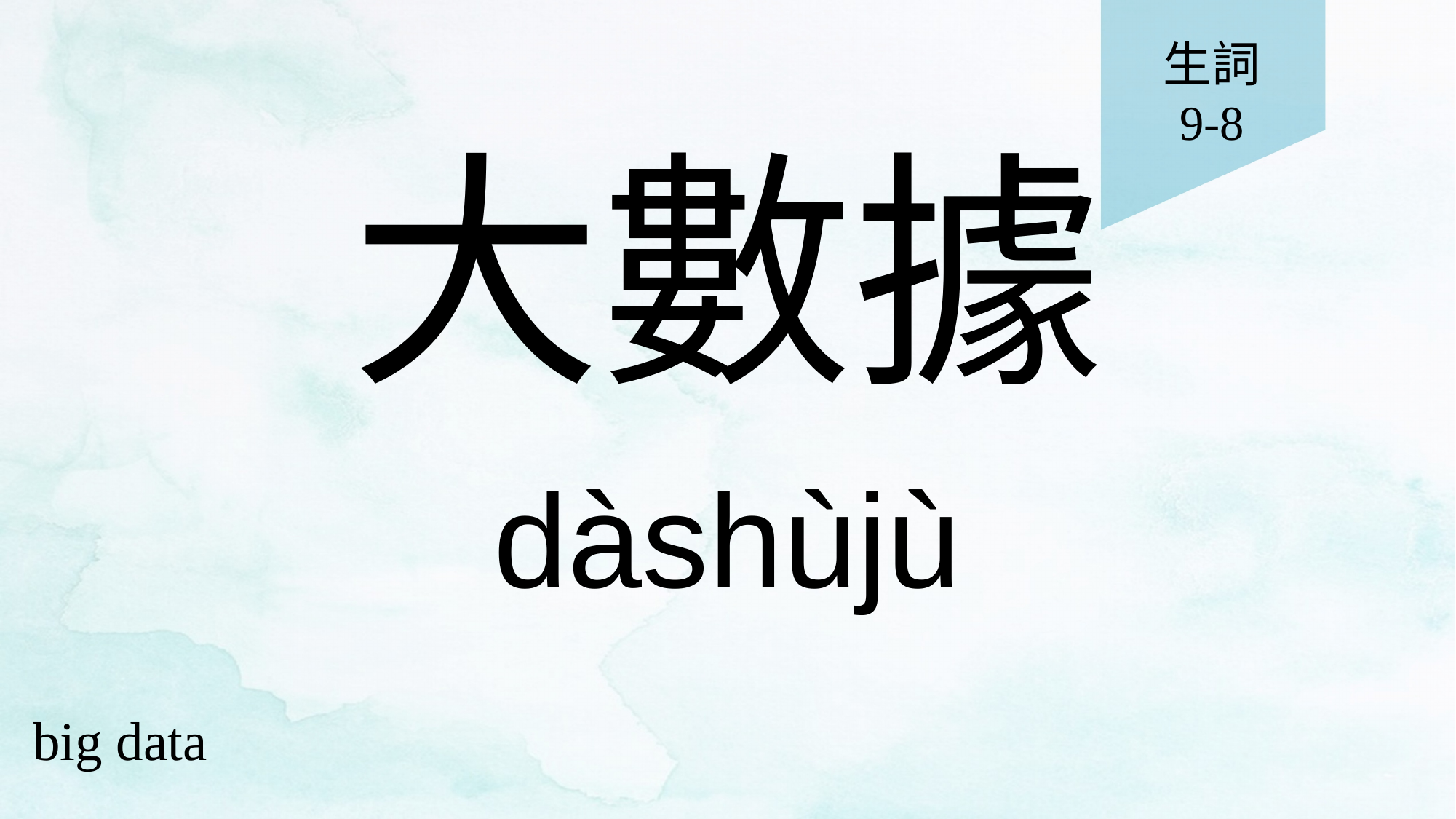

生詞
9-8
# 大數據
dàshùjù
big data